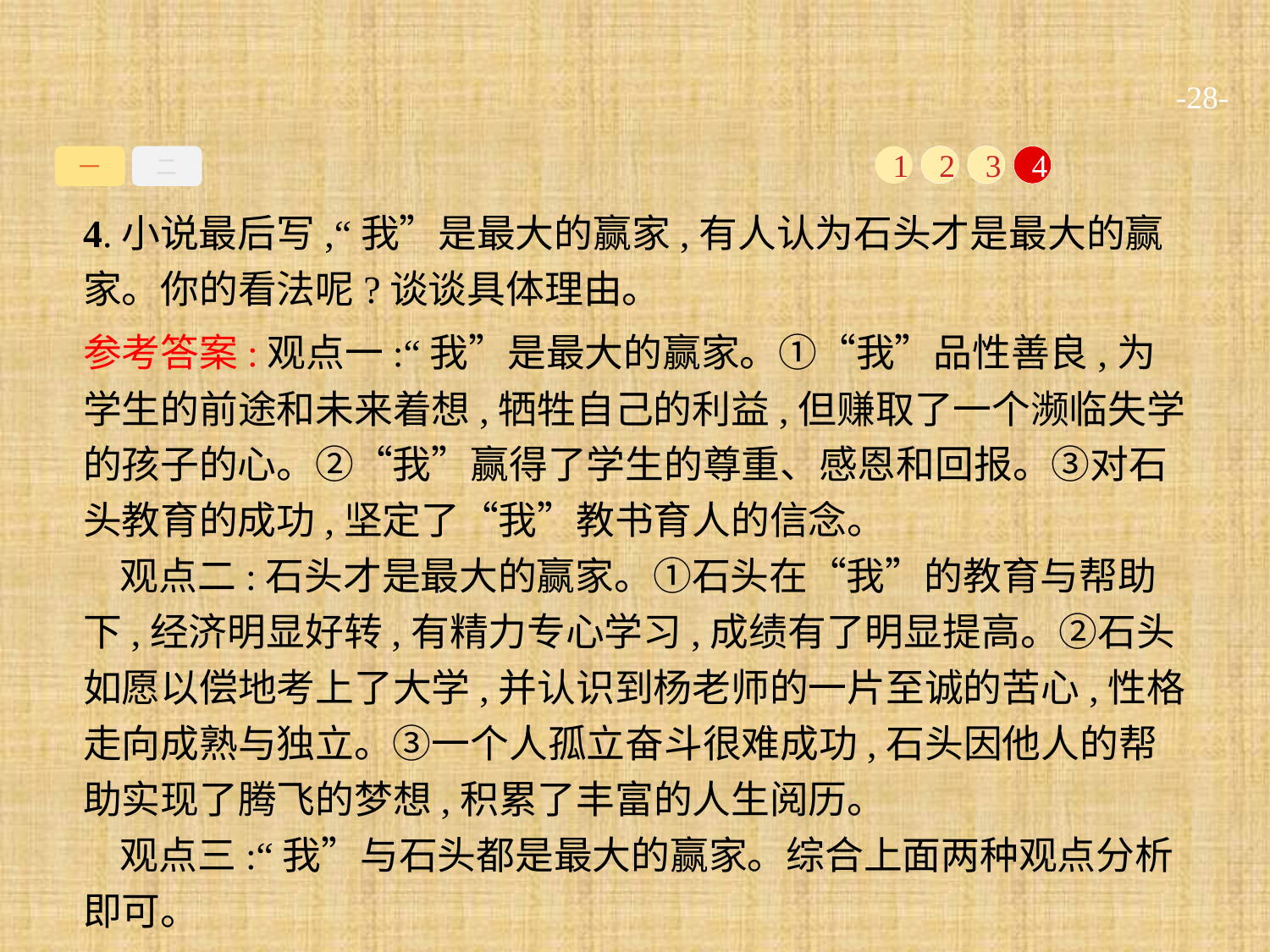

-28-
一
二
1
2
3
4
4.小说最后写,“我”是最大的赢家,有人认为石头才是最大的赢家。你的看法呢?谈谈具体理由。
参考答案:观点一:“我”是最大的赢家。①“我”品性善良,为学生的前途和未来着想,牺牲自己的利益,但赚取了一个濒临失学的孩子的心。②“我”赢得了学生的尊重、感恩和回报。③对石头教育的成功,坚定了“我”教书育人的信念。
观点二:石头才是最大的赢家。①石头在“我”的教育与帮助下,经济明显好转,有精力专心学习,成绩有了明显提高。②石头如愿以偿地考上了大学,并认识到杨老师的一片至诚的苦心,性格走向成熟与独立。③一个人孤立奋斗很难成功,石头因他人的帮助实现了腾飞的梦想,积累了丰富的人生阅历。
观点三:“我”与石头都是最大的赢家。综合上面两种观点分析即可。